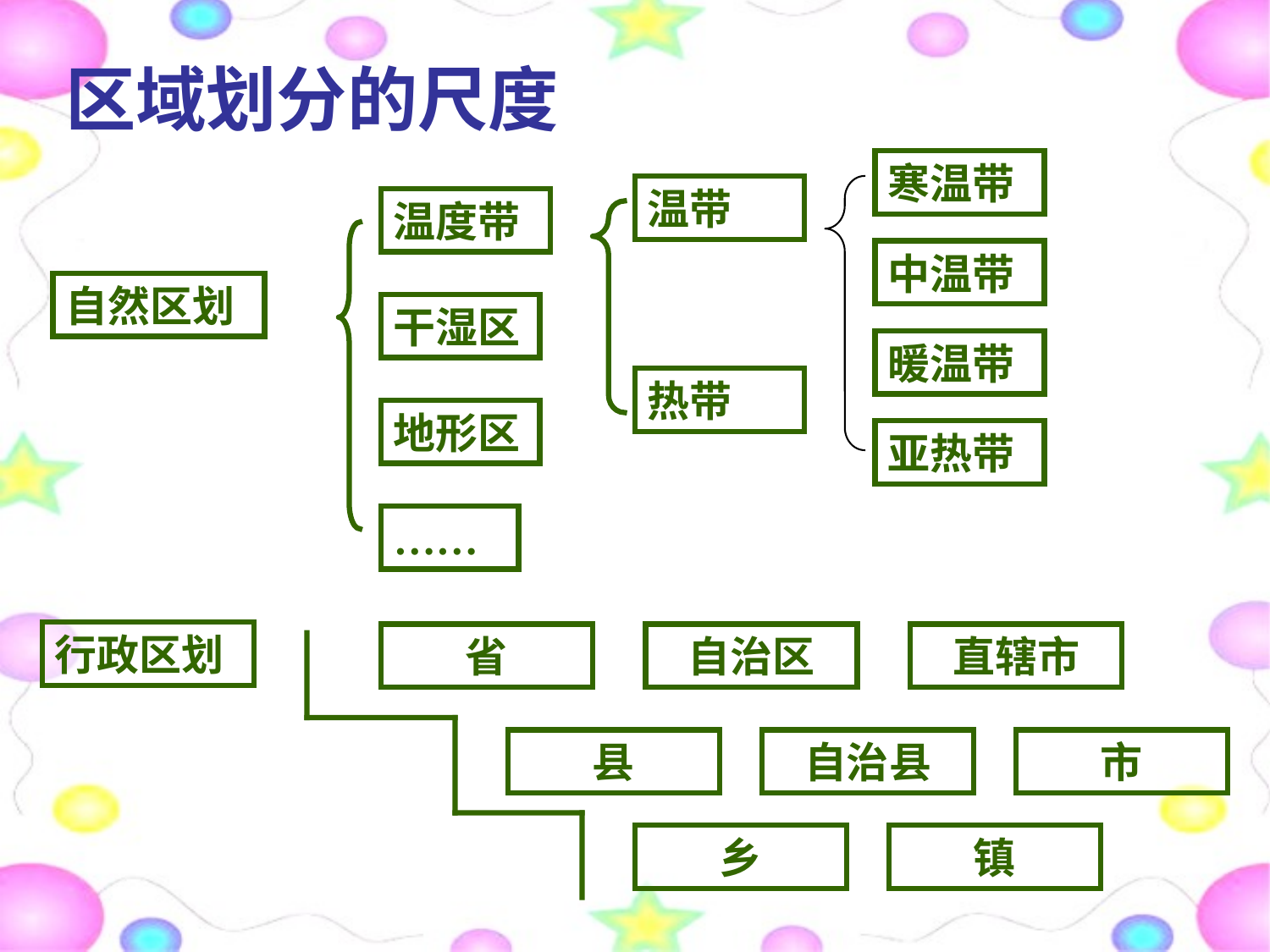

# 区域划分的尺度
寒温带
温带

温度带

中温带
自然区划
干湿区
暖温带
热带
地形区
亚热带
……
行政区划
省
自治区
直辖市

县
自治县
市
乡
镇